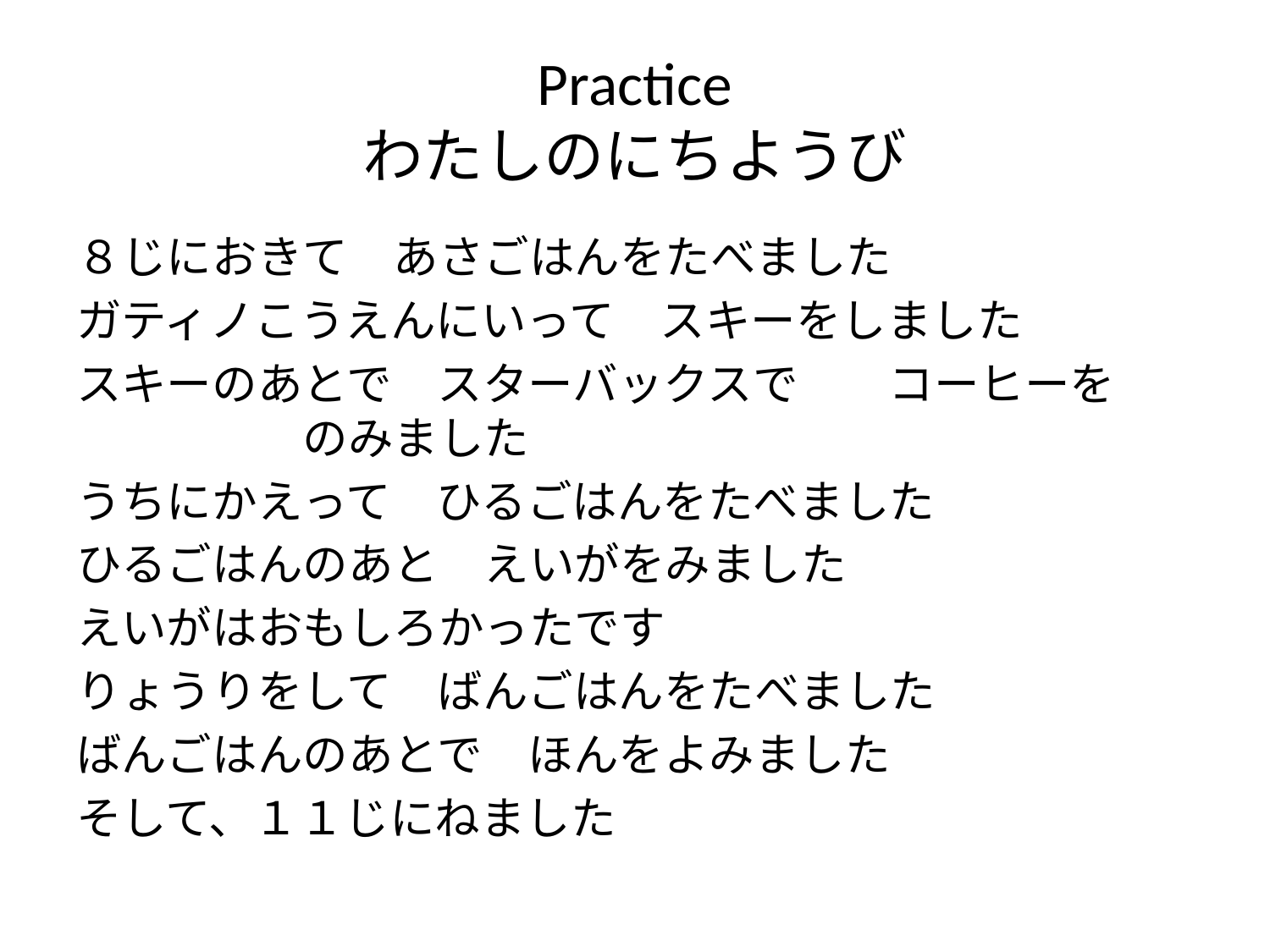

# Practice わたしのにちようび
８じにおきて　あさごはんをたべました
ガティノこうえんにいって　スキーをしました
スキーのあとで　スターバックスで　　コーヒーを　　　　　のみました
うちにかえって　ひるごはんをたべました
ひるごはんのあと　えいがをみました
えいがはおもしろかったです
りょうりをして　ばんごはんをたべました
ばんごはんのあとで　ほんをよみました
そして、１１じにねました